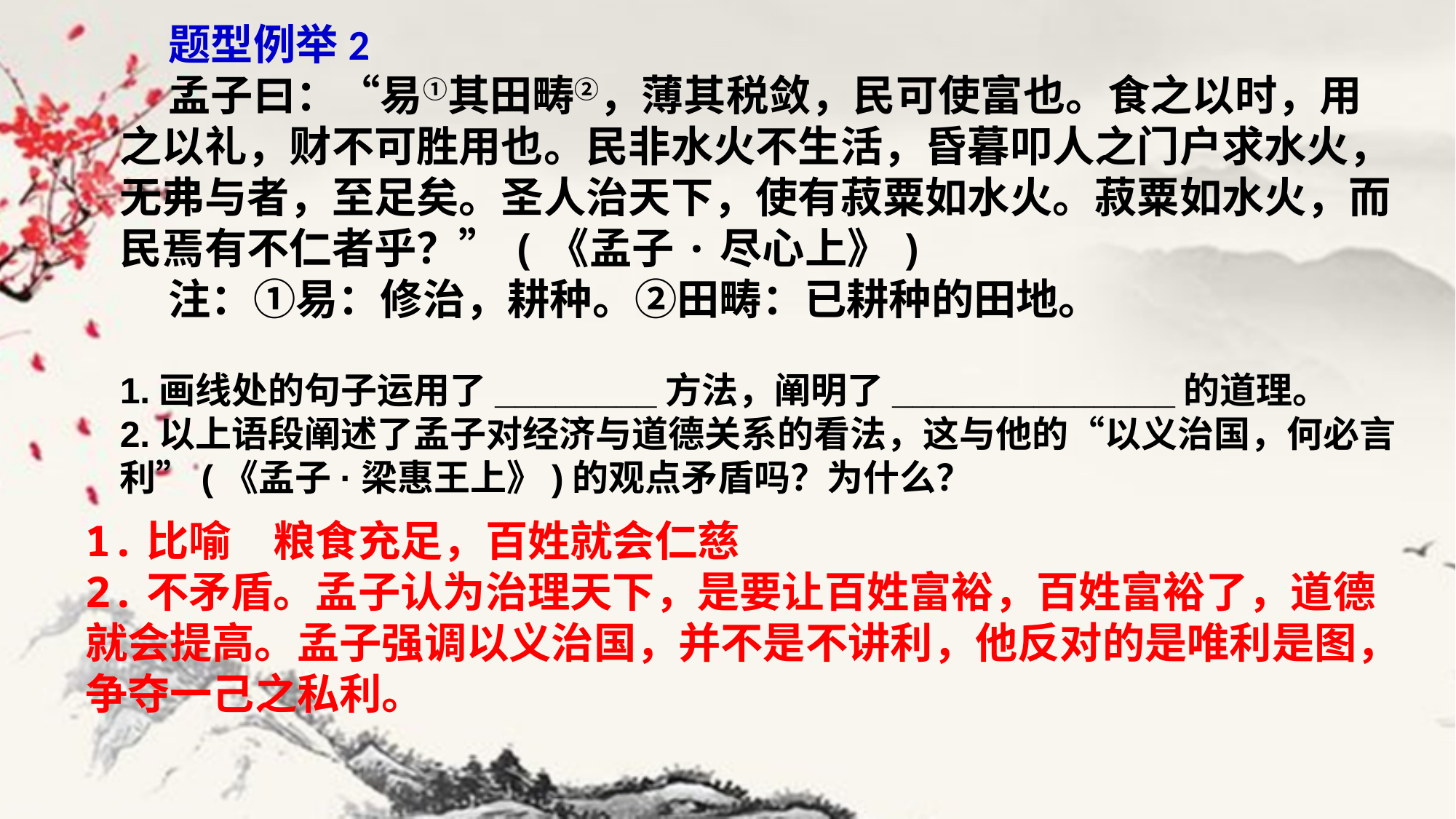

题型例举2
    孟子曰：“易①其田畴②，薄其税敛，民可使富也。食之以时，用之以礼，财不可胜用也。民非水火不生活，昏暮叩人之门户求水火，无弗与者，至足矣。圣人治天下，使有菽粟如水火。菽粟如水火，而民焉有不仁者乎？”(《孟子·尽心上》)
    注：①易：修治，耕种。②田畴：已耕种的田地。

1.画线处的句子运用了________方法，阐明了______________的道理。
2.以上语段阐述了孟子对经济与道德关系的看法，这与他的“以义治国，何必言利”(《孟子·梁惠王上》)的观点矛盾吗？为什么？
1.比喻　粮食充足，百姓就会仁慈
2.不矛盾。孟子认为治理天下，是要让百姓富裕，百姓富裕了，道德就会提高。孟子强调以义治国，并不是不讲利，他反对的是唯利是图，争夺一己之私利。